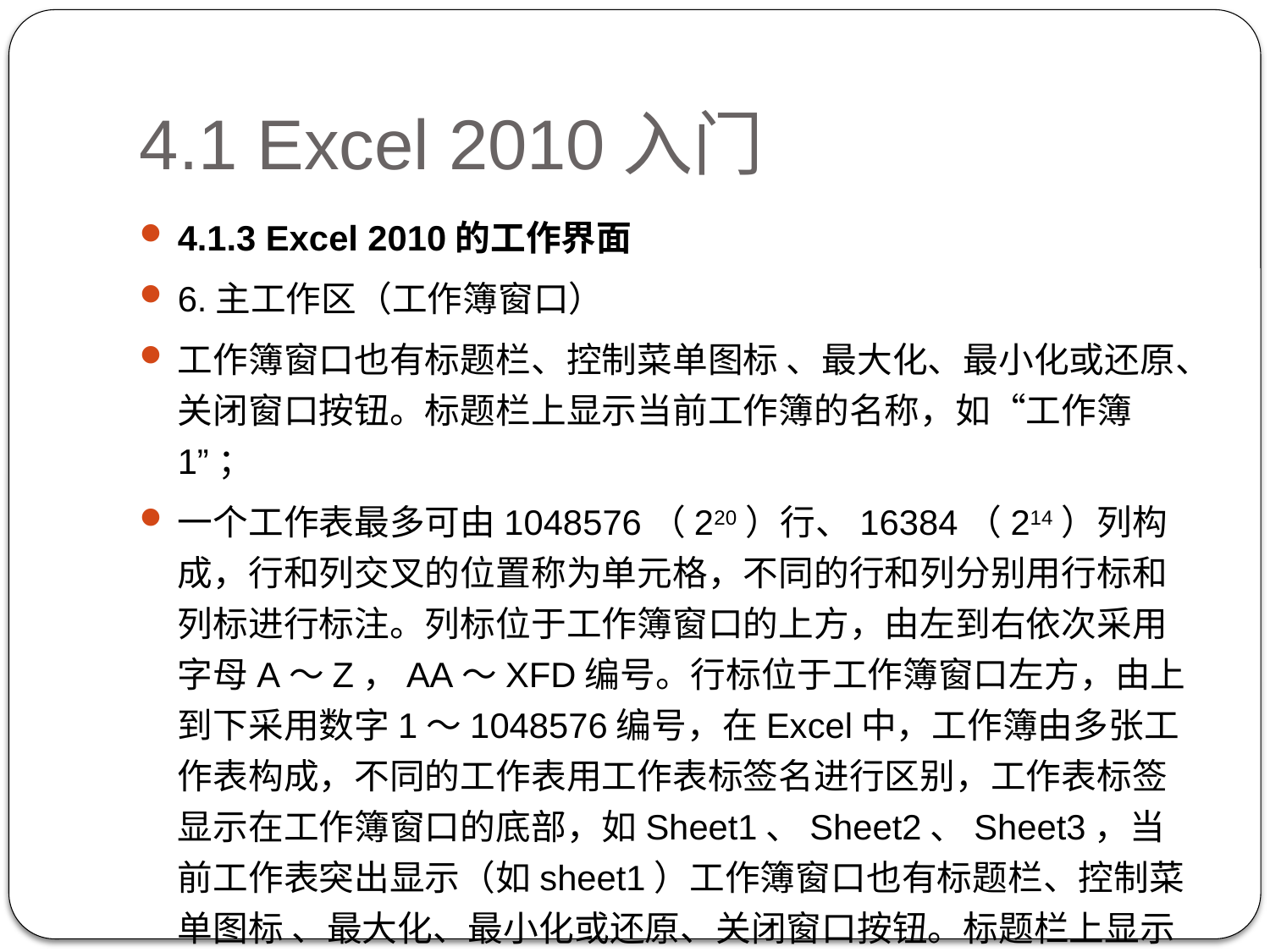

# 4.1 Excel 2010入门
4.1.3 Excel 2010的工作界面
6.主工作区（工作簿窗口）
工作簿窗口也有标题栏、控制菜单图标 、最大化、最小化或还原、关闭窗口按钮。标题栏上显示当前工作簿的名称，如“工作簿1”；
一个工作表最多可由1048576（220）行、16384（214）列构成，行和列交叉的位置称为单元格，不同的行和列分别用行标和列标进行标注。列标位于工作簿窗口的上方，由左到右依次采用字母A～Z，AA～XFD编号。行标位于工作簿窗口左方，由上到下采用数字1～1048576编号，在Excel中，工作簿由多张工作表构成，不同的工作表用工作表标签名进行区别，工作表标签显示在工作簿窗口的底部，如Sheet1、Sheet2、Sheet3，当前工作表突出显示（如sheet1）工作簿窗口也有标题栏、控制菜单图标 、最大化、最小化或还原、关闭窗口按钮。标题栏上显示当前工作簿的名称，如“工作簿1”；